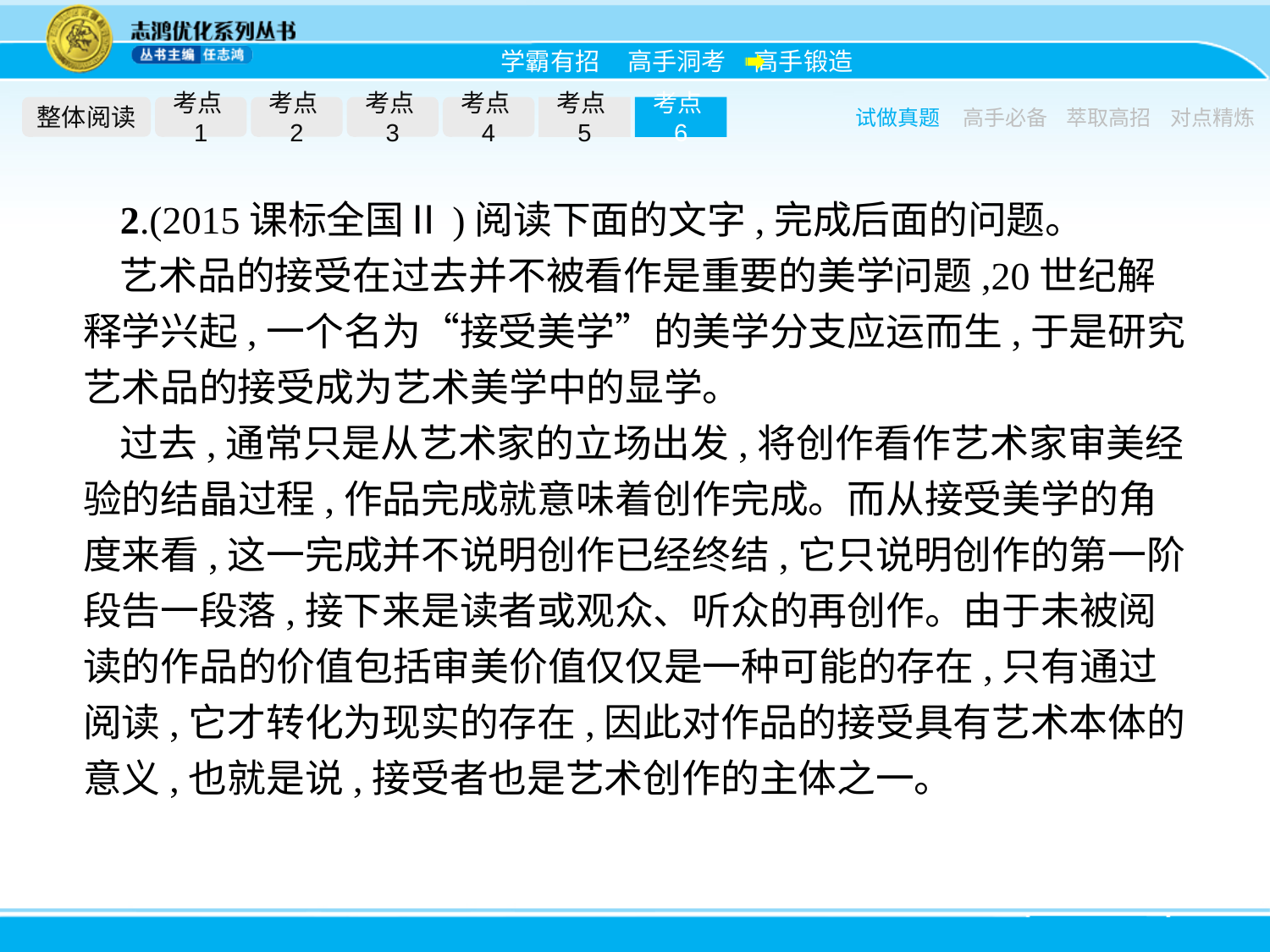

整体阅读
考点1
考点2
考点3
考点4
考点5
考点6
试做真题
高手必备
萃取高招
对点精炼
2.(2015课标全国Ⅱ)阅读下面的文字,完成后面的问题。
艺术品的接受在过去并不被看作是重要的美学问题,20世纪解释学兴起,一个名为“接受美学”的美学分支应运而生,于是研究艺术品的接受成为艺术美学中的显学。
过去,通常只是从艺术家的立场出发,将创作看作艺术家审美经验的结晶过程,作品完成就意味着创作完成。而从接受美学的角度来看,这一完成并不说明创作已经终结,它只说明创作的第一阶段告一段落,接下来是读者或观众、听众的再创作。由于未被阅读的作品的价值包括审美价值仅仅是一种可能的存在,只有通过阅读,它才转化为现实的存在,因此对作品的接受具有艺术本体的意义,也就是说,接受者也是艺术创作的主体之一。